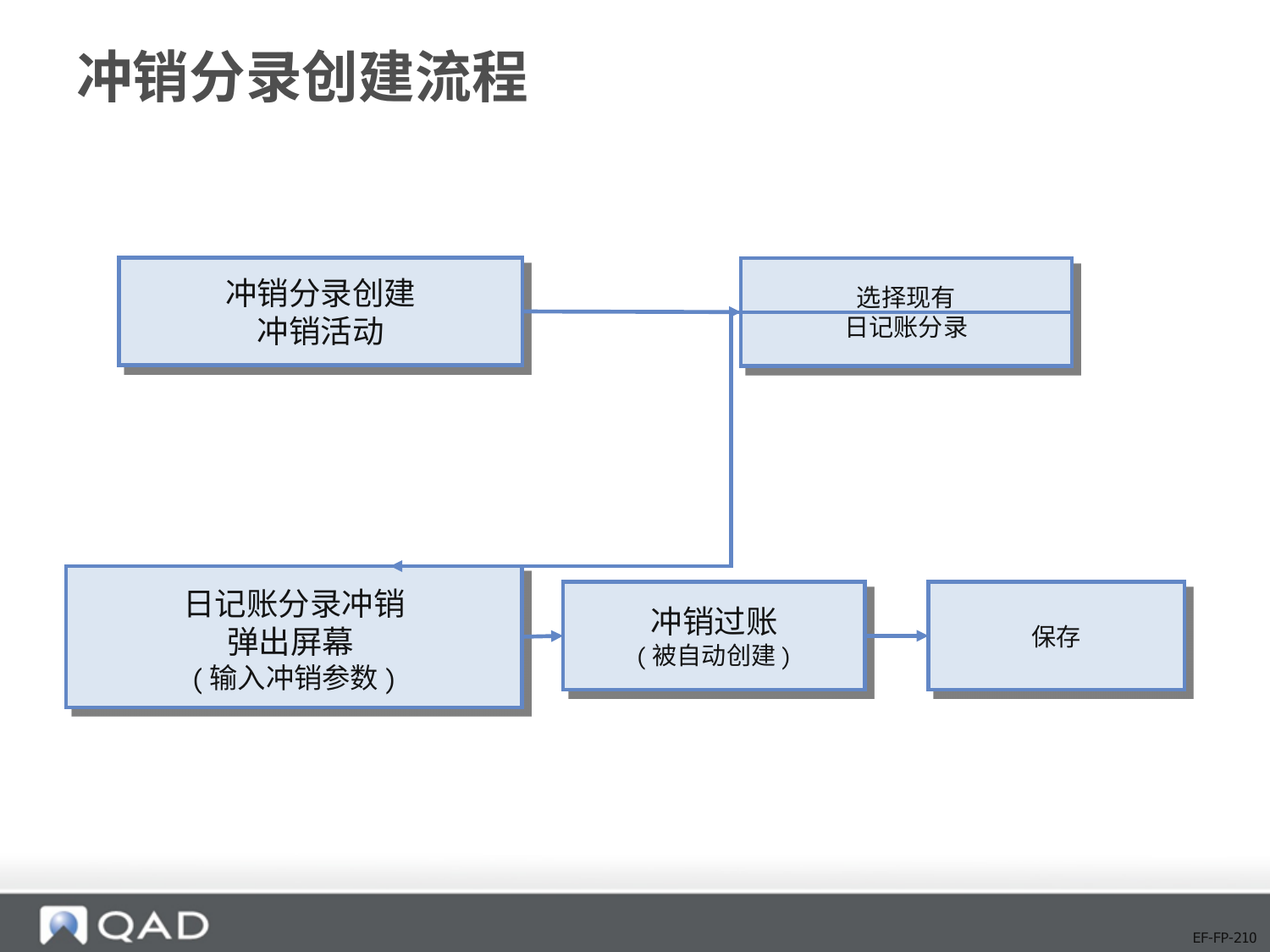

# 冲销分录创建流程
冲销分录创建
冲销活动
选择现有
日记账分录

日记账分录冲销
弹出屏幕
(输入冲销参数)

冲销过账
(被自动创建)
保存
EF-FP-210